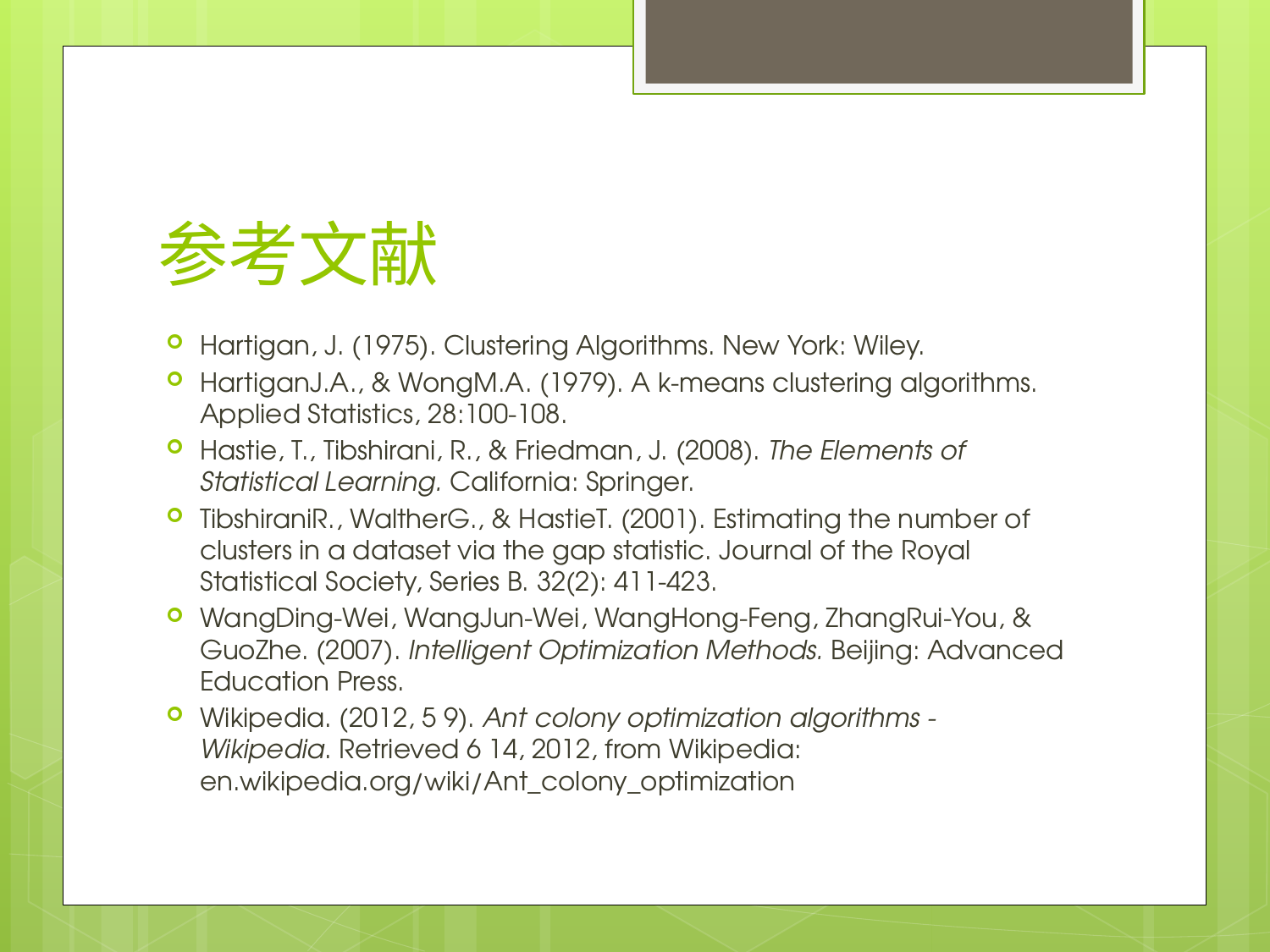

# 参考文献
Hartigan, J. (1975). Clustering Algorithms. New York: Wiley.
HartiganJ.A., & WongM.A. (1979). A k-means clustering algorithms. Applied Statistics, 28:100-108.
Hastie, T., Tibshirani, R., & Friedman, J. (2008). The Elements of Statistical Learning. California: Springer.
TibshiraniR., WaltherG., & HastieT. (2001). Estimating the number of clusters in a dataset via the gap statistic. Journal of the Royal Statistical Society, Series B. 32(2): 411-423.
WangDing-Wei, WangJun-Wei, WangHong-Feng, ZhangRui-You, & GuoZhe. (2007). Intelligent Optimization Methods. Beijing: Advanced Education Press.
Wikipedia. (2012, 5 9). Ant colony optimization algorithms - Wikipedia. Retrieved 6 14, 2012, from Wikipedia: en.wikipedia.org/wiki/Ant_colony_optimization